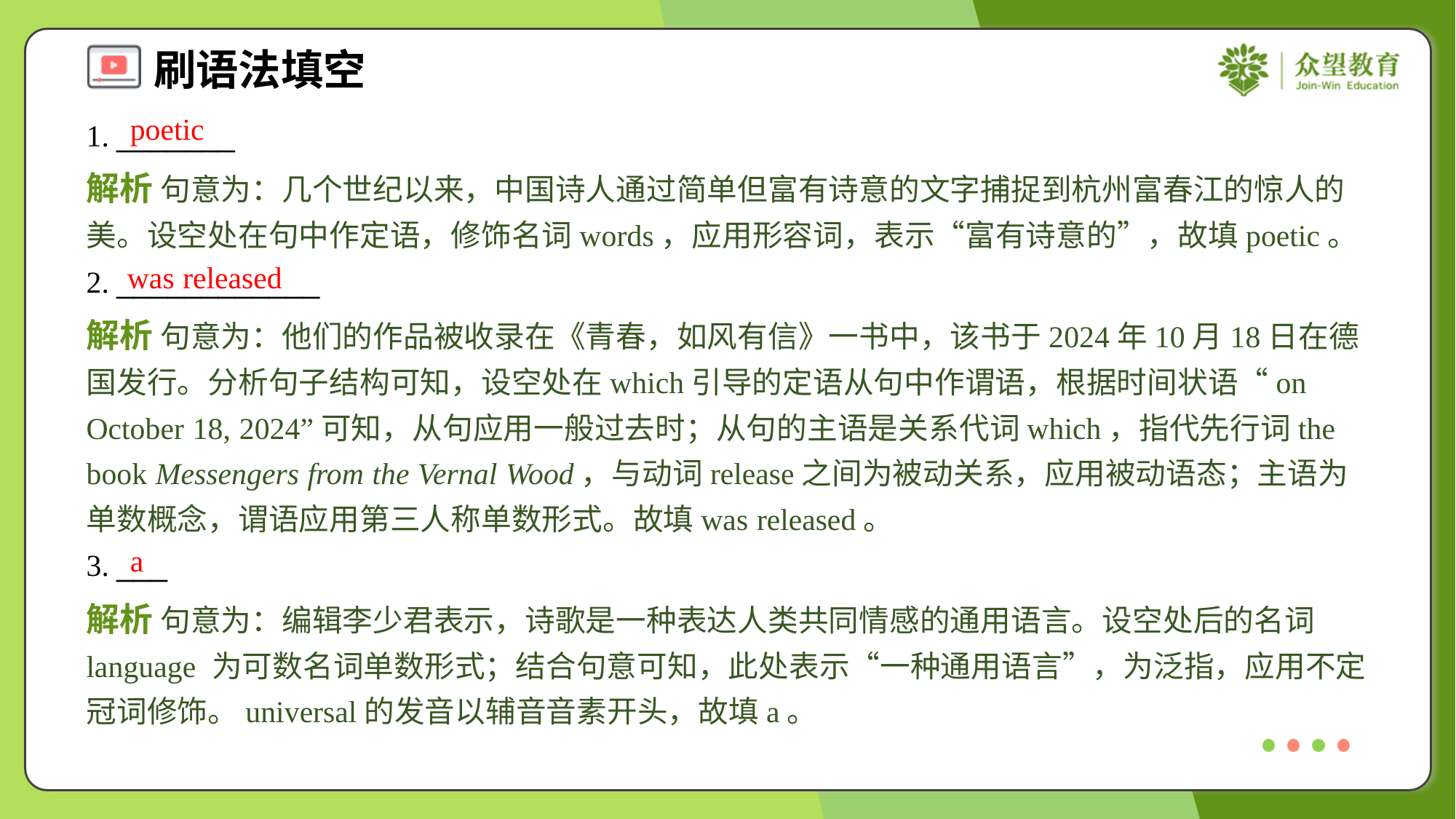

poetic
1. _______
解析 句意为：几个世纪以来，中国诗人通过简单但富有诗意的文字捕捉到杭州富春江的惊人的美。设空处在句中作定语，修饰名词words，应用形容词，表示“富有诗意的”，故填poetic。
was released
2. ____________
解析 句意为：他们的作品被收录在《青春，如风有信》一书中，该书于2024年10月18日在德国发行。分析句子结构可知，设空处在which引导的定语从句中作谓语，根据时间状语“on October 18, 2024”可知，从句应用一般过去时；从句的主语是关系代词which，指代先行词the book Messengers from the Vernal Wood，与动词release之间为被动关系，应用被动语态；主语为单数概念，谓语应用第三人称单数形式。故填was released。
a
3. ___
解析 句意为：编辑李少君表示，诗歌是一种表达人类共同情感的通用语言。设空处后的名词 language 为可数名词单数形式；结合句意可知，此处表示“一种通用语言”，为泛指，应用不定冠词修饰。universal的发音以辅音音素开头，故填a。